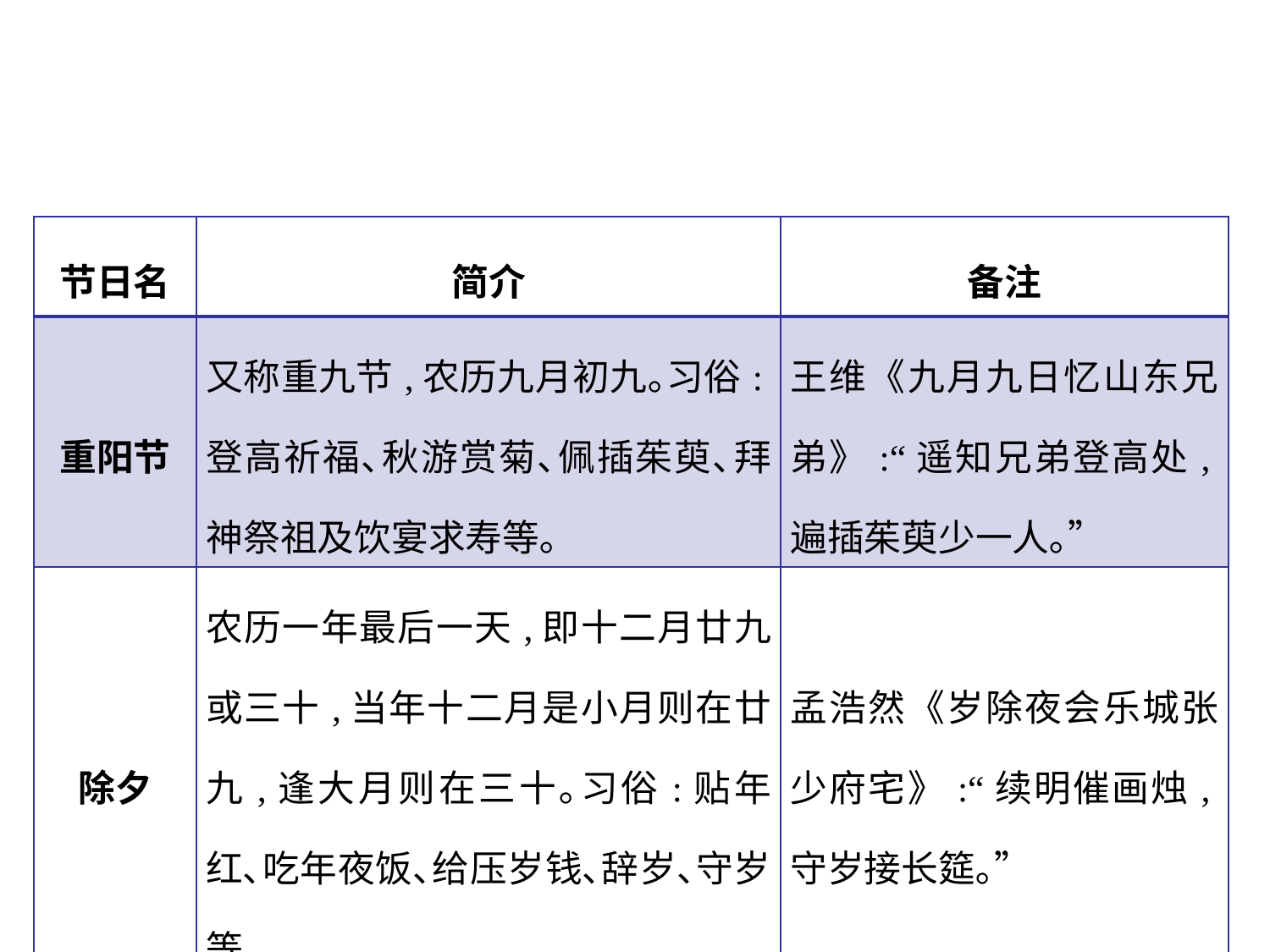

| 节日名 | 简介 | 备注 |
| --- | --- | --- |
| 重阳节 | 又称重九节,农历九月初九｡习俗:登高祈福､秋游赏菊､佩插茱萸､拜神祭祖及饮宴求寿等｡ | 王维《九月九日忆山东兄弟》:“遥知兄弟登高处,遍插茱萸少一人｡” |
| 除夕 | 农历一年最后一天,即十二月廿九或三十,当年十二月是小月则在廿九,逢大月则在三十｡习俗:贴年红､吃年夜饭､给压岁钱､辞岁､守岁等｡ | 孟浩然《岁除夜会乐城张少府宅》:“续明催画烛,守岁接长筵｡” |